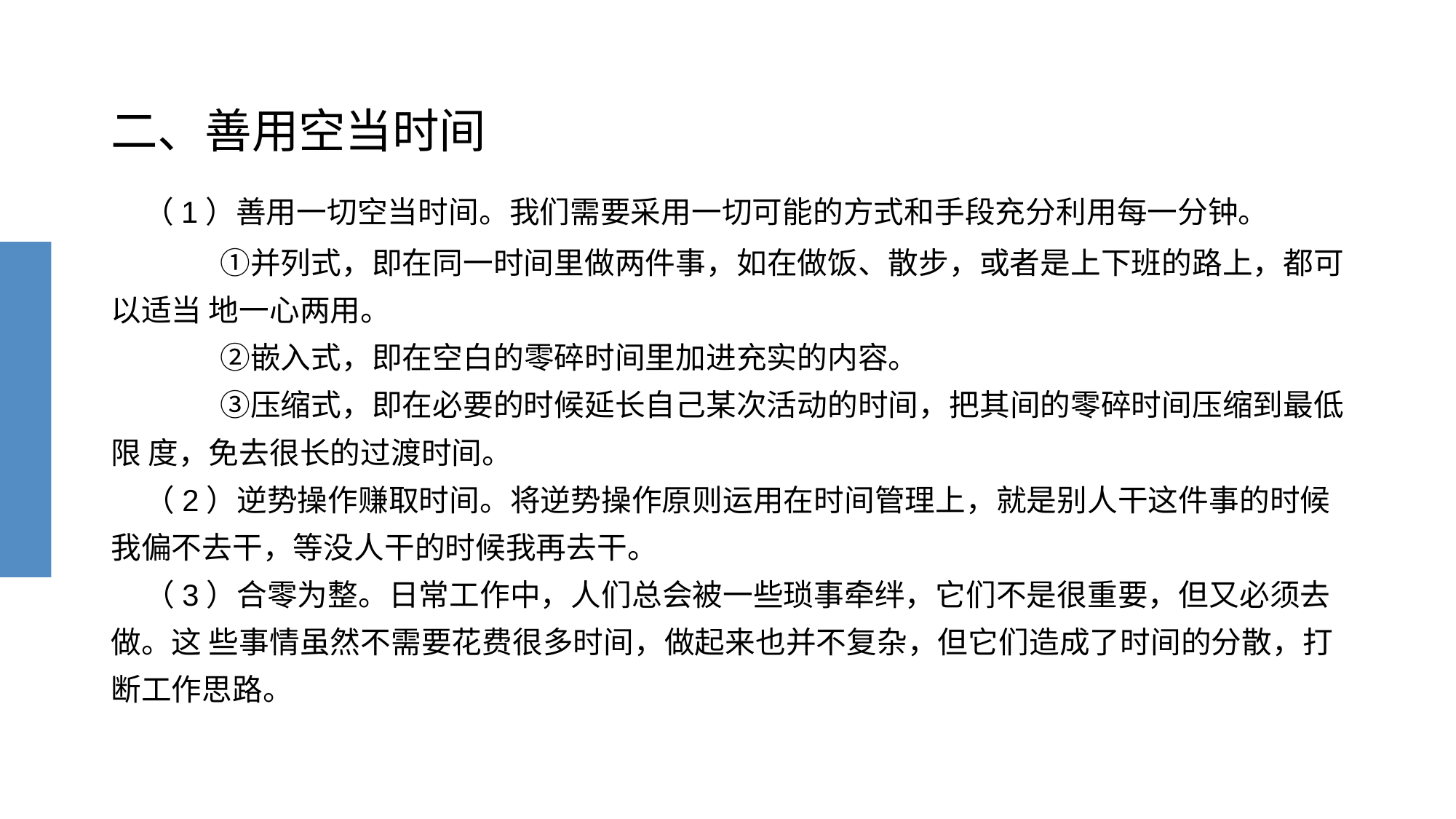

# 二、善用空当时间 （1）善用一切空当时间。我们需要采用一切可能的方式和手段充分利用每一分钟。 ①并列式，即在同一时间里做两件事，如在做饭、散步，或者是上下班的路上，都可以适当 地一心两用。 ②嵌入式，即在空白的零碎时间里加进充实的内容。 ③压缩式，即在必要的时候延长自己某次活动的时间，把其间的零碎时间压缩到最低限 度，免去很长的过渡时间。 （2）逆势操作赚取时间。将逆势操作原则运用在时间管理上，就是别人干这件事的时候 我偏不去干，等没人干的时候我再去干。 （3）合零为整。日常工作中，人们总会被一些琐事牵绊，它们不是很重要，但又必须去做。这 些事情虽然不需要花费很多时间，做起来也并不复杂，但它们造成了时间的分散，打断工作思路。